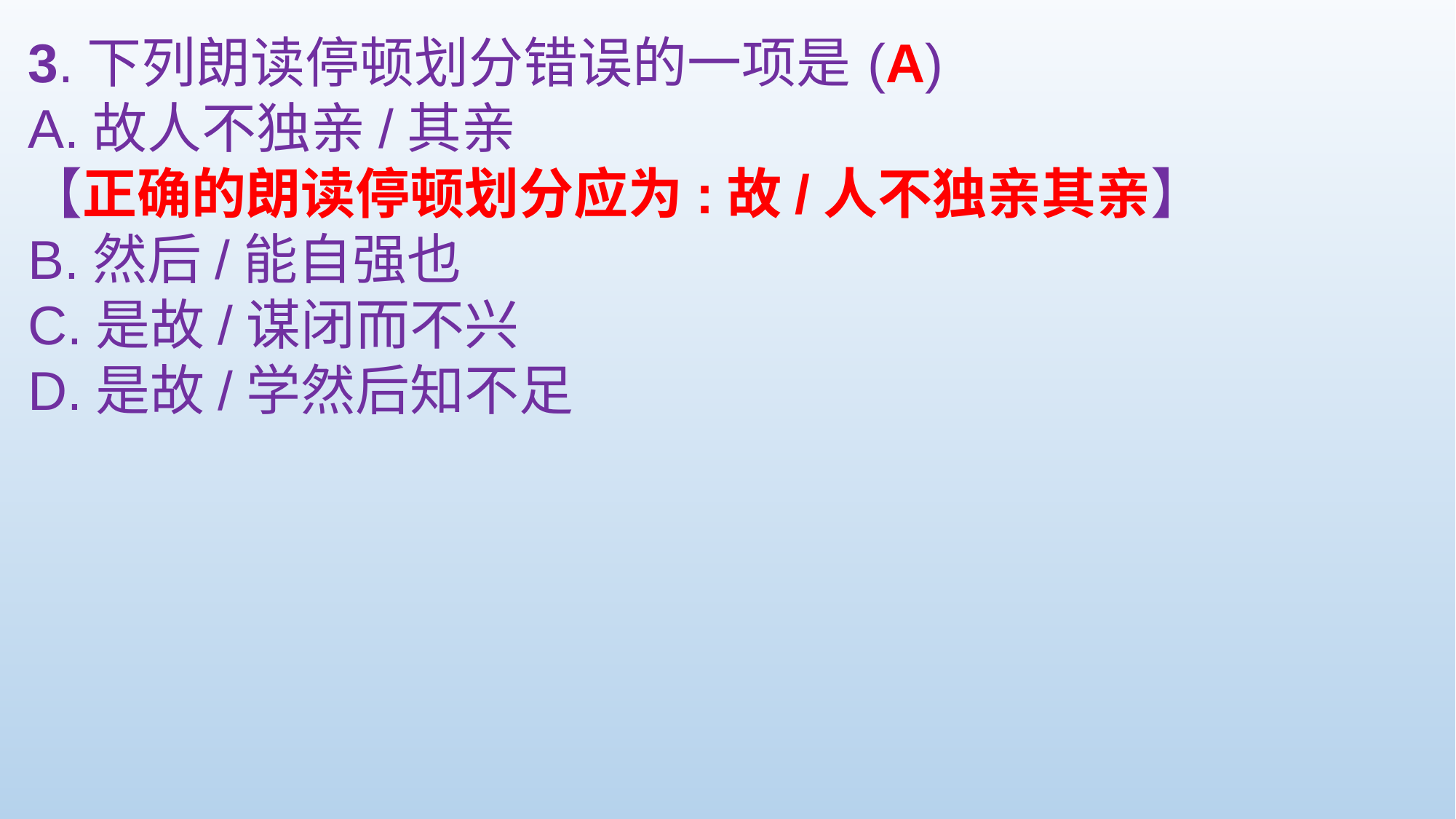

3.下列朗读停顿划分错误的一项是
A.故人不独亲/其亲
【正确的朗读停顿划分应为:故/人不独亲其亲】
B.然后/能自强也
C.是故/谋闭而不兴
D.是故/学然后知不足
(A)